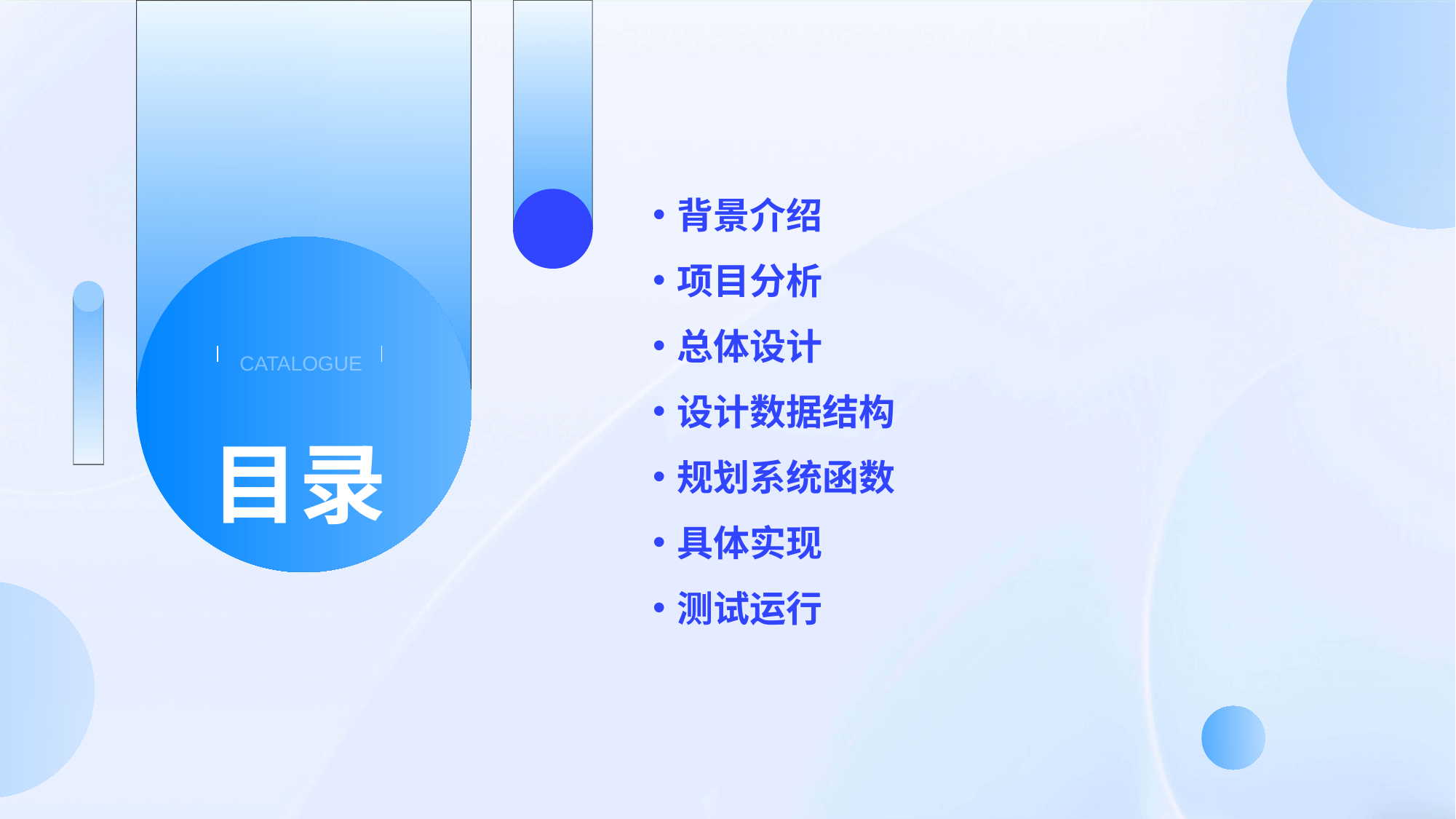

背景介绍
项目分析
总体设计
设计数据结构
规划系统函数
具体实现
测试运行

CATALOGUE
目录